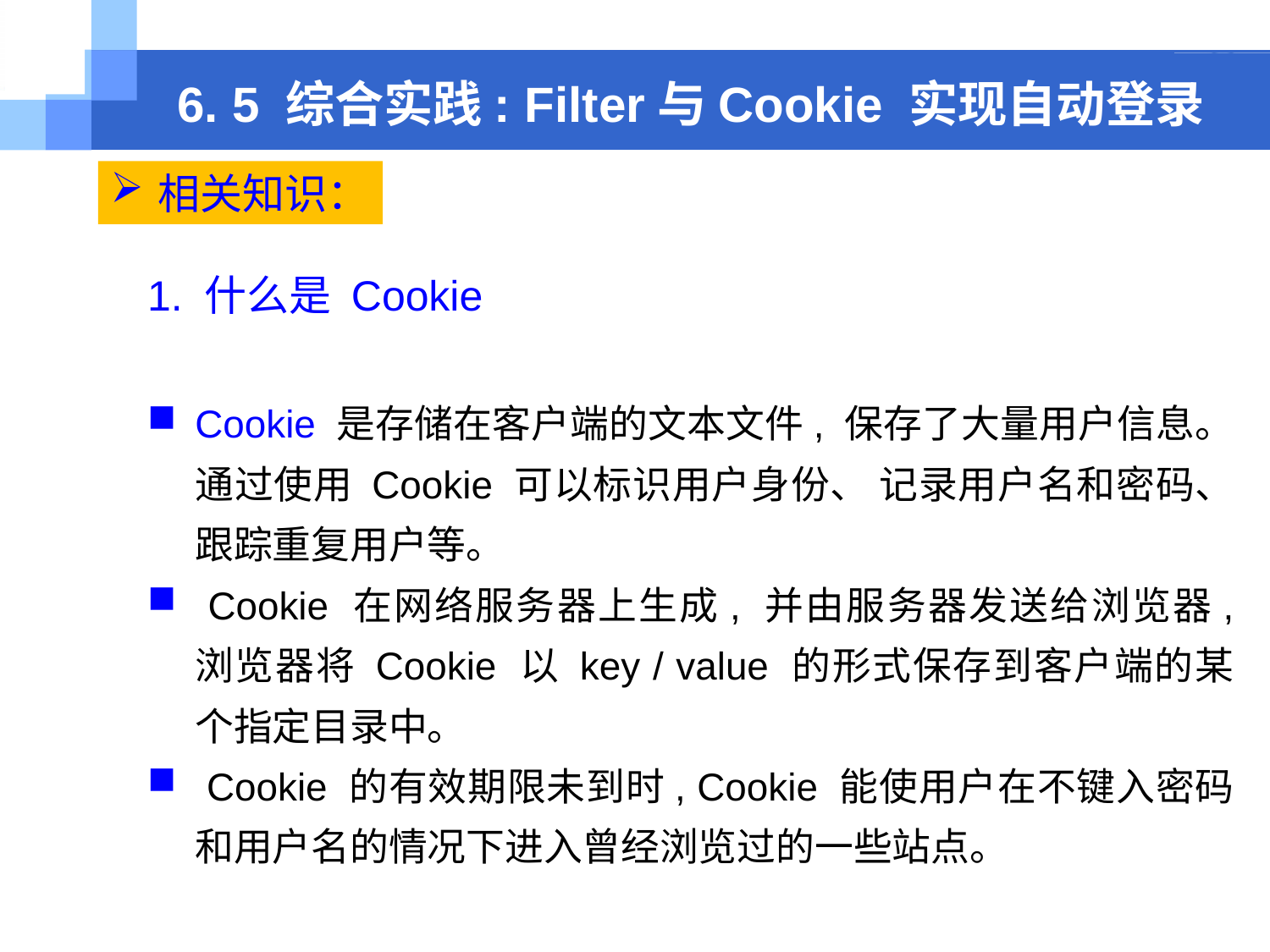

6. 5 综合实践: Filter与Cookie 实现自动登录
相关知识：
1. 什么是 Cookie

Cookie 是存储在客户端的文本文件, 保存了大量用户信息。 通过使用 Cookie 可以标识用户身份、 记录用户名和密码、 跟踪重复用户等。
 Cookie 在网络服务器上生成, 并由服务器发送给浏览器, 浏览器将 Cookie 以 key / value 的形式保存到客户端的某个指定目录中。
 Cookie 的有效期限未到时, Cookie 能使用户在不键入密码和用户名的情况下进入曾经浏览过的一些站点。